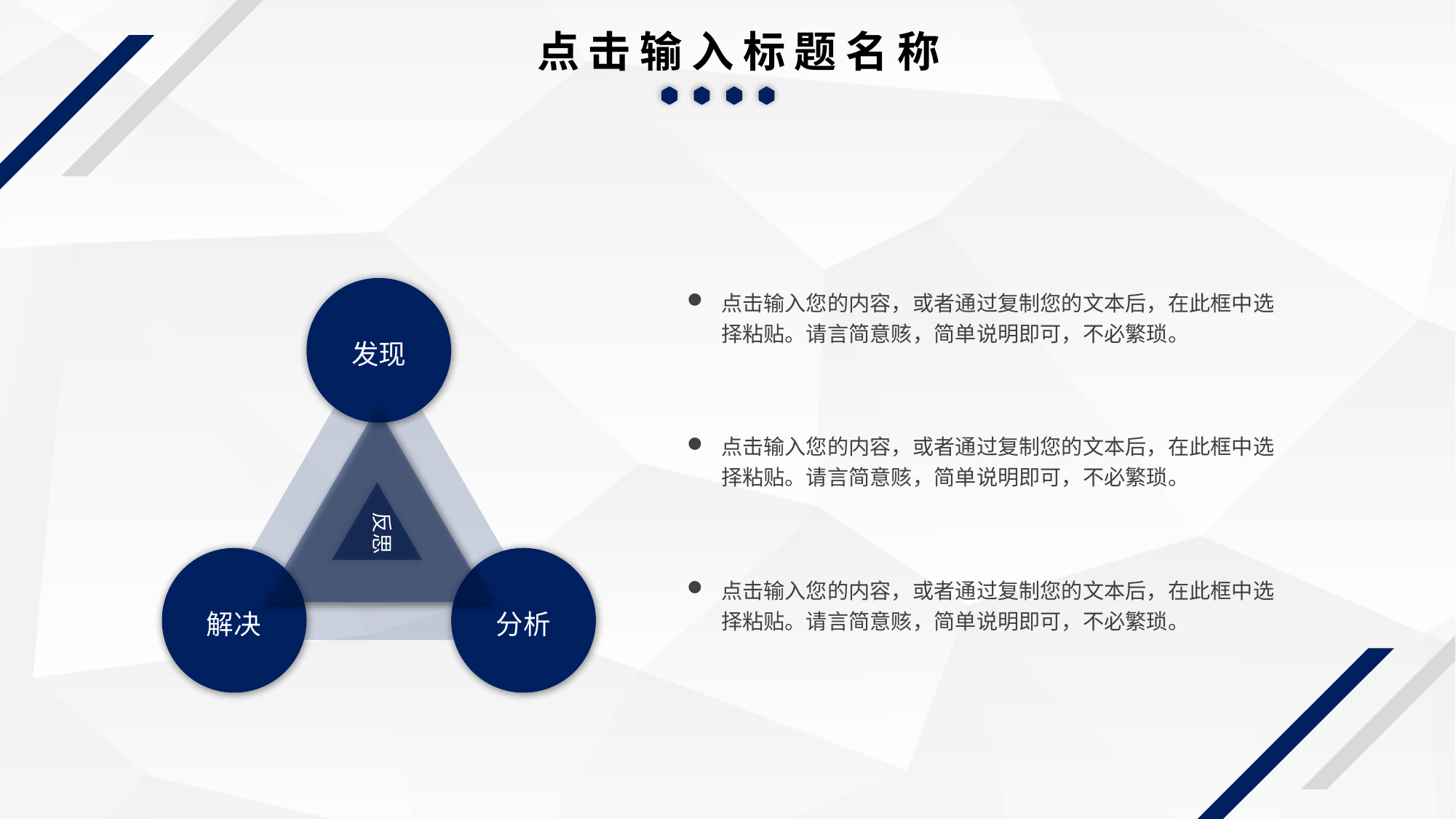

点击输入标题名称

发现

反思

解决
分析

点击输入您的内容，或者通过复制您的文本后，在此框中选择粘贴。请言简意赅，简单说明即可，不必繁琐。
点击输入您的内容，或者通过复制您的文本后，在此框中选择粘贴。请言简意赅，简单说明即可，不必繁琐。
点击输入您的内容，或者通过复制您的文本后，在此框中选择粘贴。请言简意赅，简单说明即可，不必繁琐。